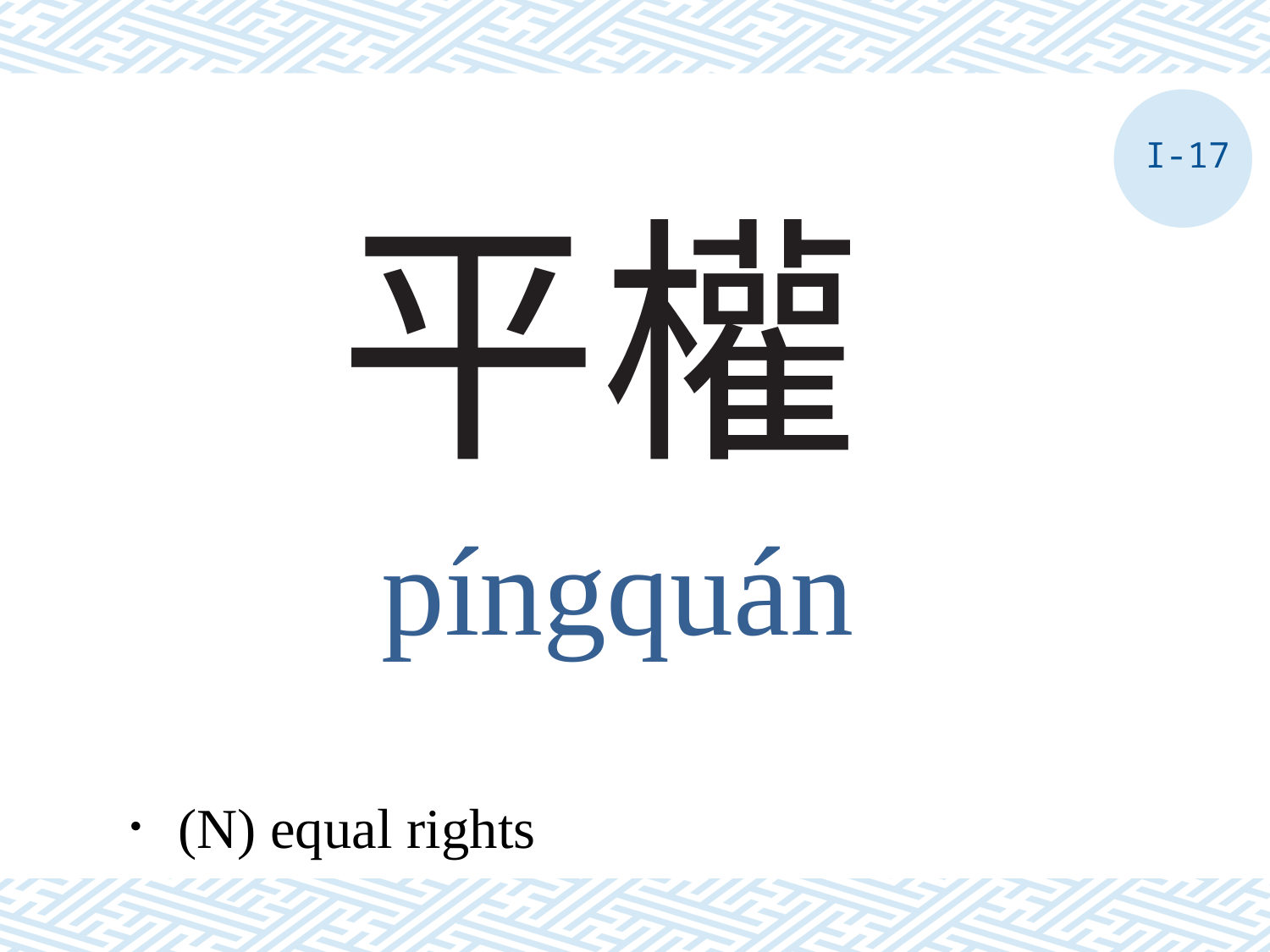

I-17

# 平權
píngquán
．(N) equal rights